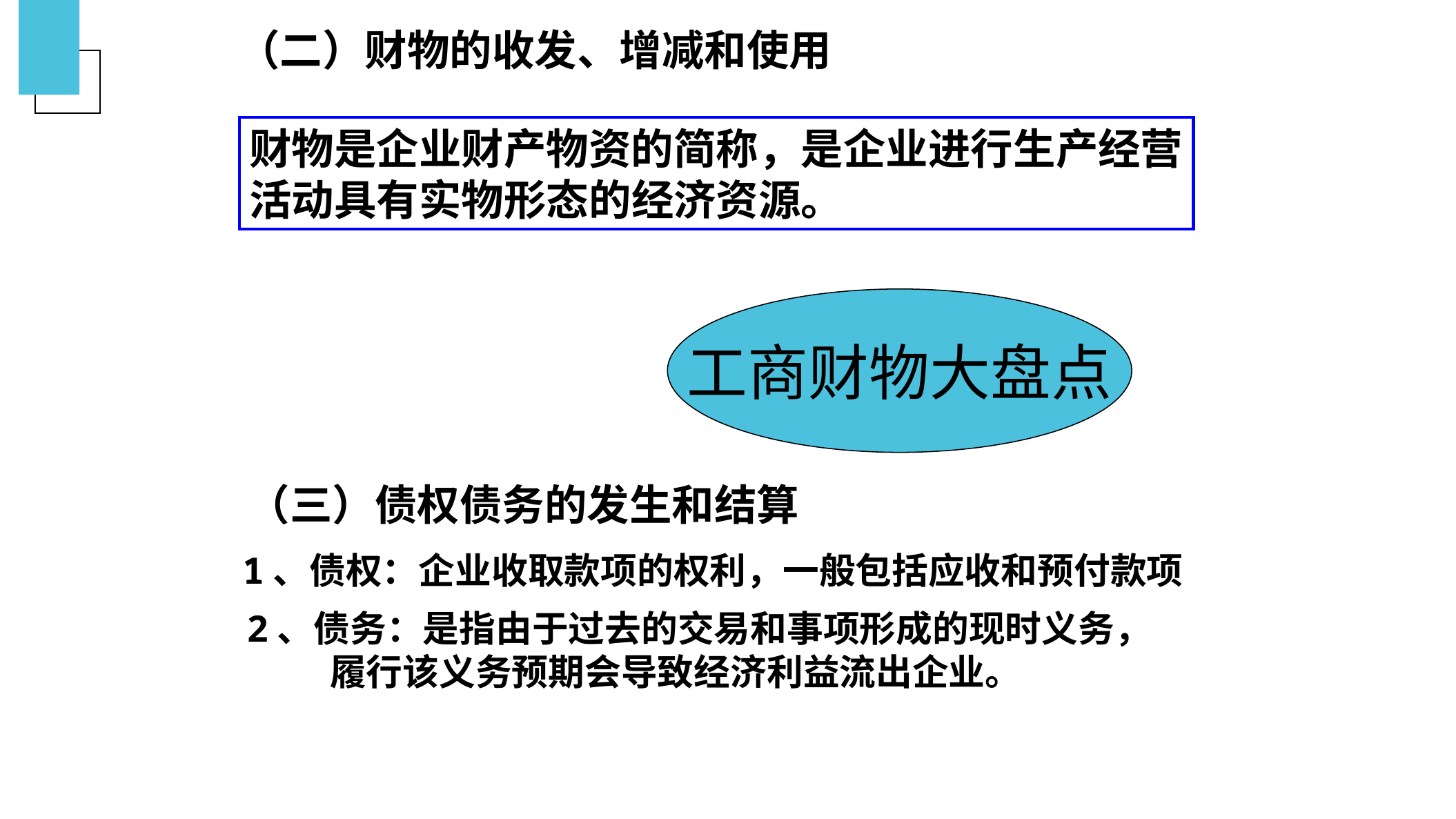

（二）财物的收发、增减和使用
财物是企业财产物资的简称，是企业进行生产经营
活动具有实物形态的经济资源。
工商财物大盘点
（三）债权债务的发生和结算
1、债权：企业收取款项的权利，一般包括应收和预付款项
2、债务：是指由于过去的交易和事项形成的现时义务，
         履行该义务预期会导致经济利益流出企业。